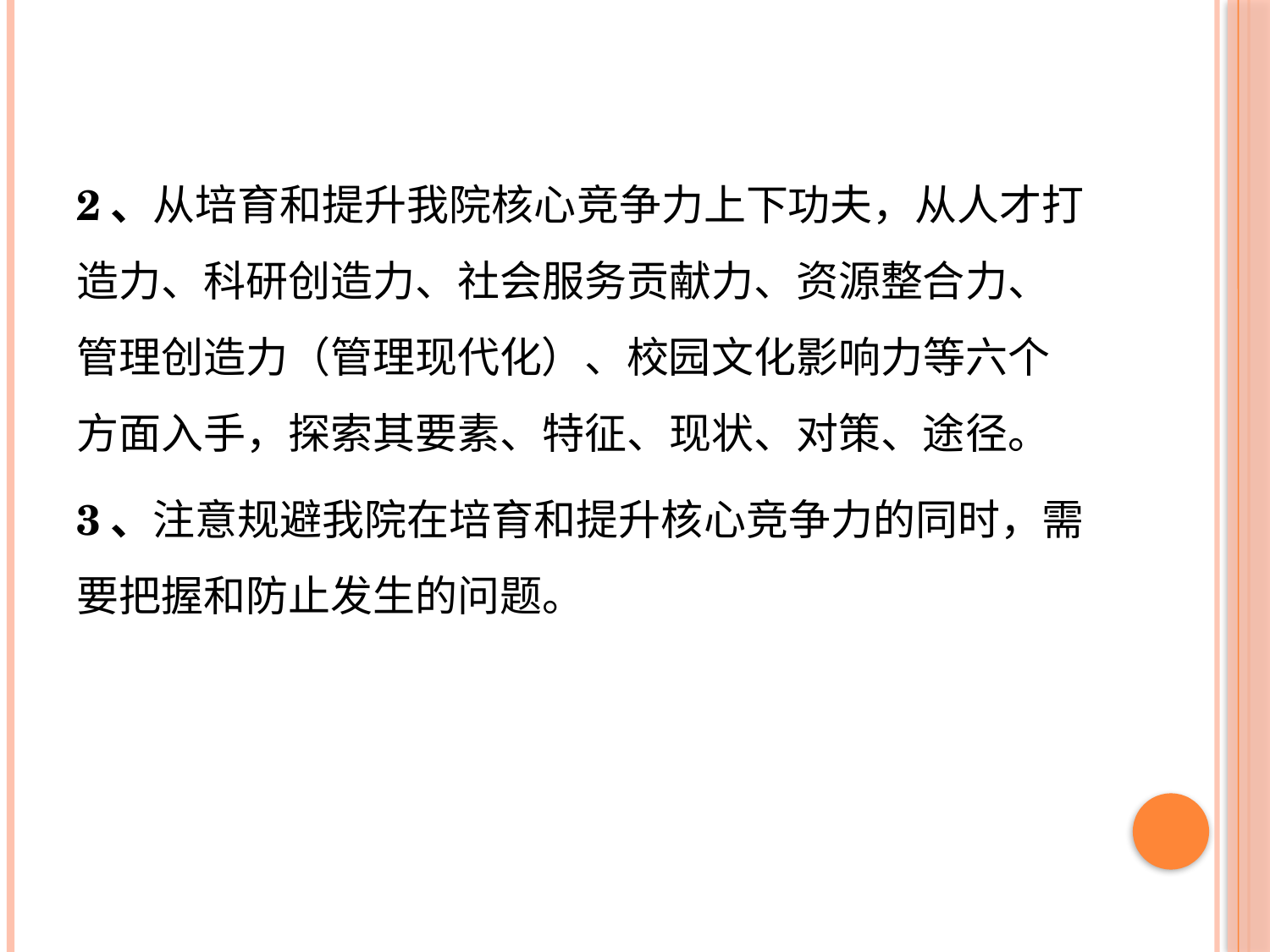

2、从培育和提升我院核心竞争力上下功夫，从人才打造力、科研创造力、社会服务贡献力、资源整合力、管理创造力（管理现代化）、校园文化影响力等六个方面入手，探索其要素、特征、现状、对策、途径。
3、注意规避我院在培育和提升核心竞争力的同时，需要把握和防止发生的问题。